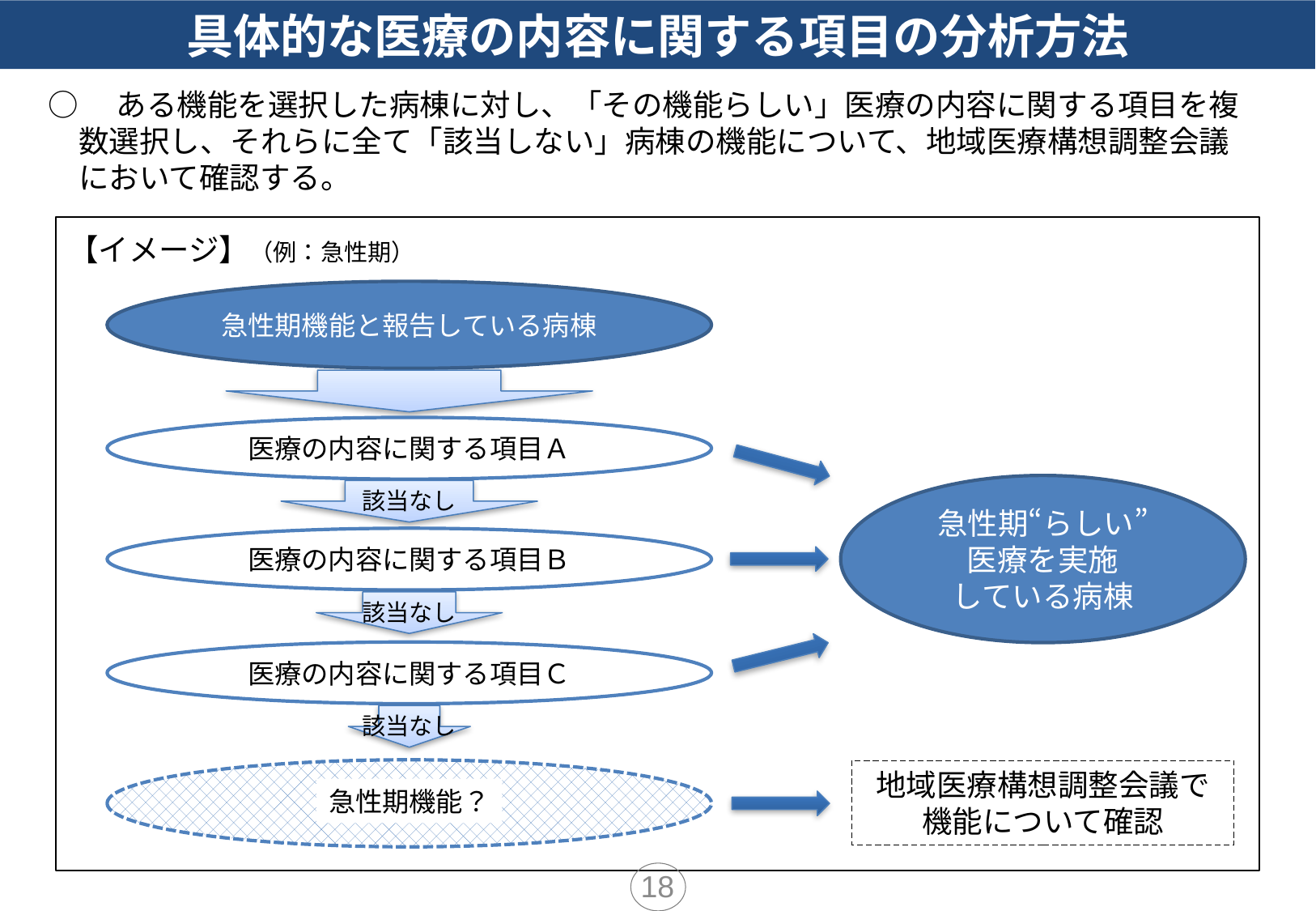

具体的な医療の内容に関する項目の分析方法
○　ある機能を選択した病棟に対し、「その機能らしい」医療の内容に関する項目を複数選択し、それらに全て「該当しない」病棟の機能について、地域医療構想調整会議において確認する。

【イメージ】（例：急性期）
急性期機能と報告している病棟

医療の内容に関する項目Ａ

急性期“らしい”
医療を実施
している病棟
該当なし

医療の内容に関する項目Ｂ

該当なし

医療の内容に関する項目Ｃ

該当なし

地域医療構想調整会議で機能について確認
急性期機能？

18